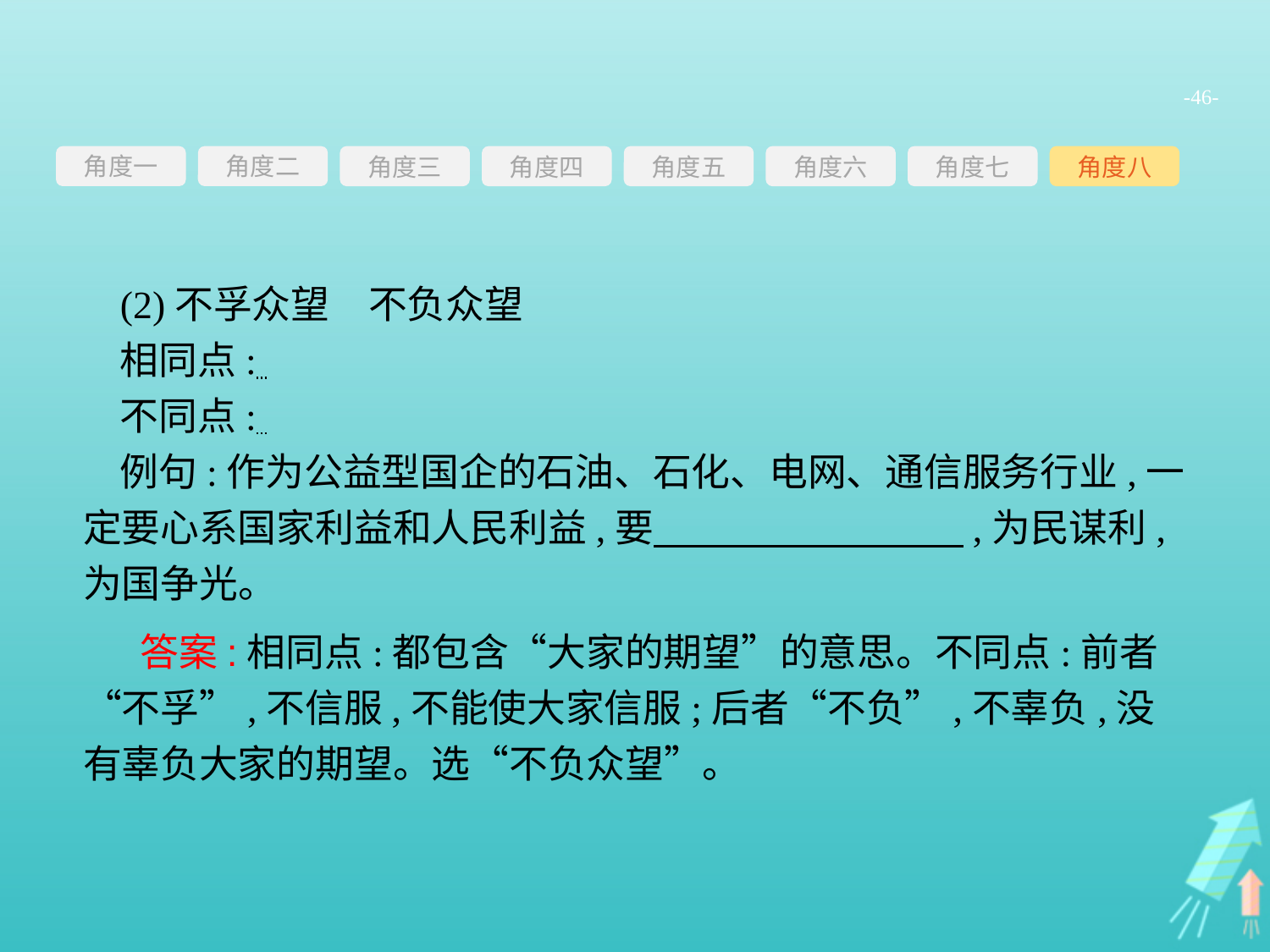

-46-
角度一
角度三
角度四
角度五
角度六
角度七
角度八
角度二
(2)不孚众望　不负众望
相同点:
不同点:
例句:作为公益型国企的石油、石化、电网、通信服务行业,一定要心系国家利益和人民利益,要　　　　　　　　,为民谋利,为国争光。
 答案:相同点:都包含“大家的期望”的意思。不同点:前者“不孚”,不信服,不能使大家信服;后者“不负”,不辜负,没有辜负大家的期望。选“不负众望”。